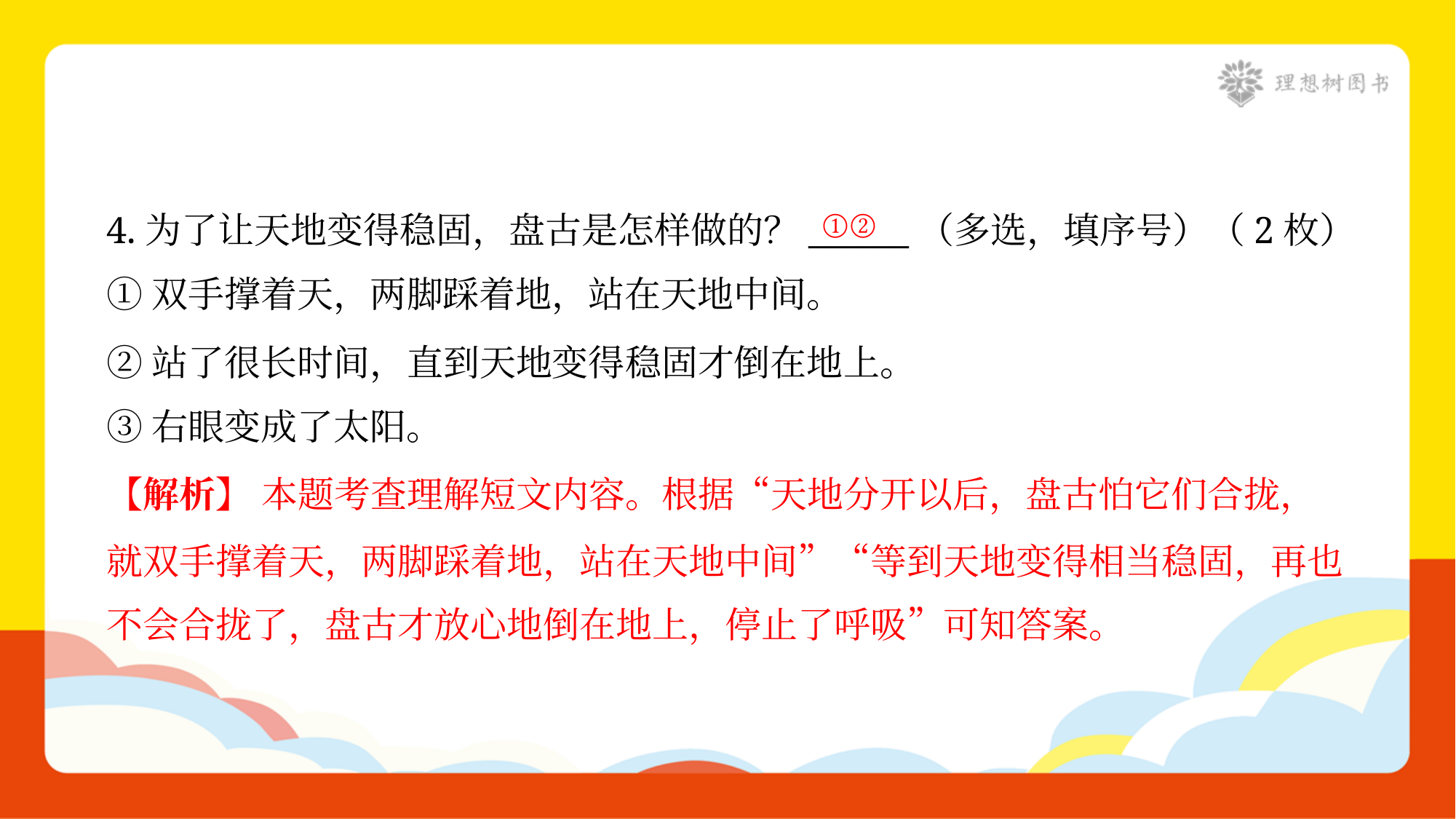

①②
4.为了让天地变得稳固，盘古是怎样做的？______（多选，填序号）（2枚）
①双手撑着天，两脚踩着地，站在天地中间。
②站了很长时间，直到天地变得稳固才倒在地上。
③右眼变成了太阳。
【解析】 本题考查理解短文内容。根据“天地分开以后，盘古怕它们合拢，
就双手撑着天，两脚踩着地，站在天地中间”“等到天地变得相当稳固，再也
不会合拢了，盘古才放心地倒在地上，停止了呼吸”可知答案。